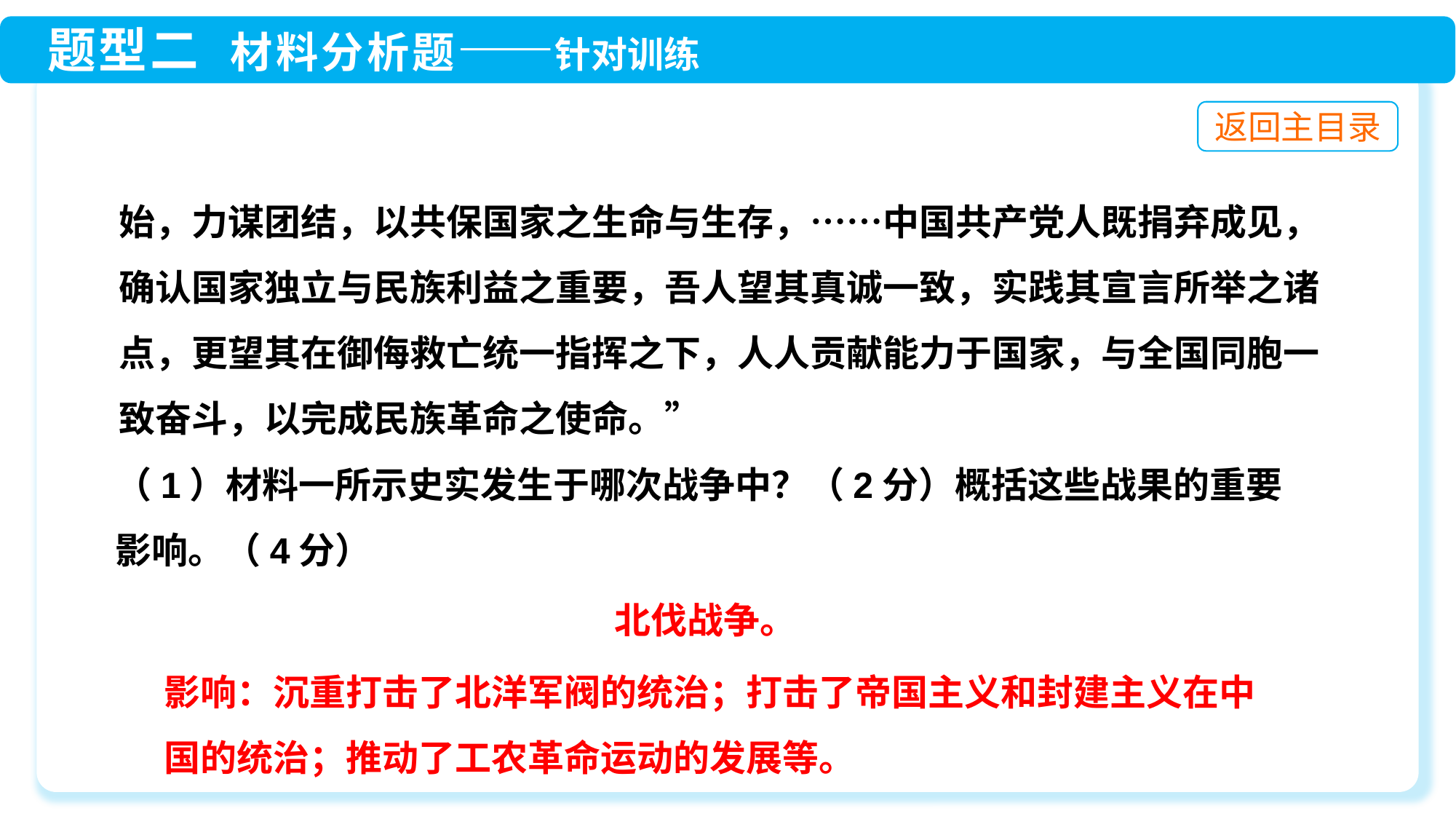

始，力谋团结，以共保国家之生命与生存，……中国共产党人既捐弃成见，确认国家独立与民族利益之重要，吾人望其真诚一致，实践其宣言所举之诸点，更望其在御侮救亡统一指挥之下，人人贡献能力于国家，与全国同胞一致奋斗，以完成民族革命之使命。”
（1）材料一所示史实发生于哪次战争中？（2分）概括这些战果的重要影响。（4分）
北伐战争。
影响：沉重打击了北洋军阀的统治；打击了帝国主义和封建主义在中国的统治；推动了工农革命运动的发展等。